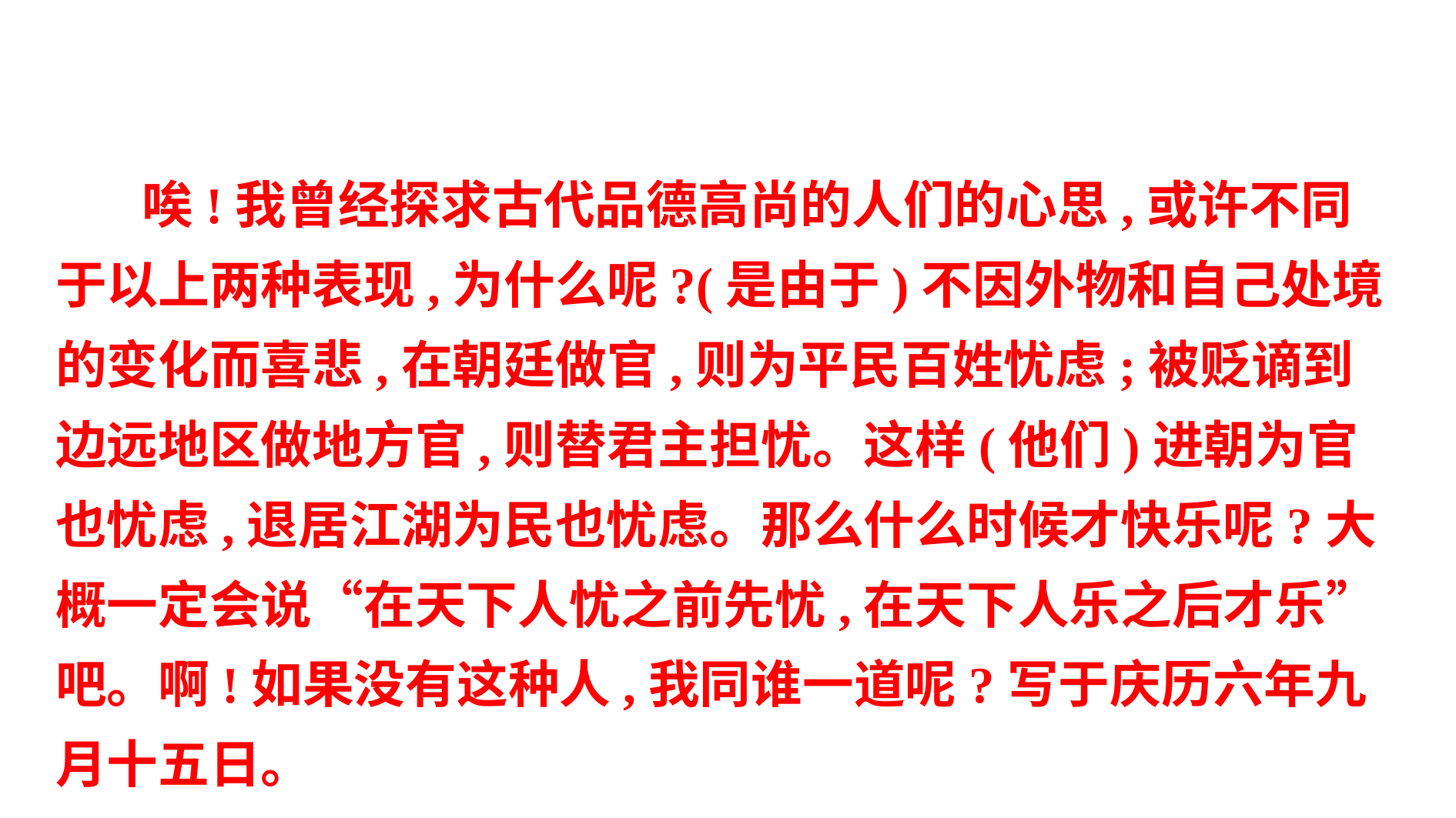

唉!我曾经探求古代品德高尚的人们的心思,或许不同于以上两种表现,为什么呢?(是由于)不因外物和自己处境的变化而喜悲,在朝廷做官,则为平民百姓忧虑;被贬谪到边远地区做地方官,则替君主担忧。这样(他们)进朝为官也忧虑,退居江湖为民也忧虑。那么什么时候才快乐呢?大概一定会说“在天下人忧之前先忧,在天下人乐之后才乐”吧。啊!如果没有这种人,我同谁一道呢?写于庆历六年九月十五日。